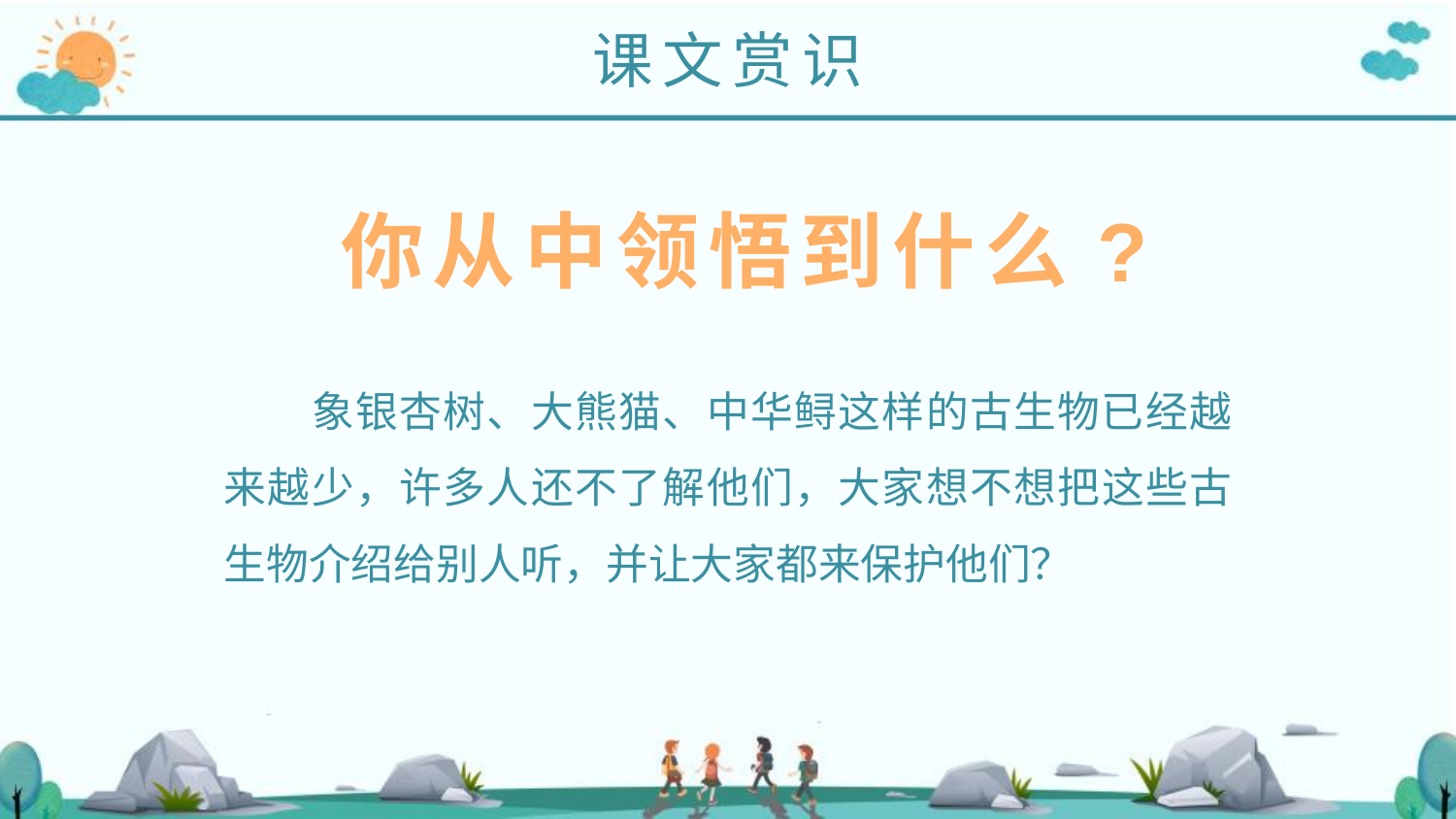

课文赏识

你从中领悟到什么?
　　象银杏树、大熊猫、中华鲟这样的古生物已经越来越少，许多人还不了解他们，大家想不想把这些古生物介绍给别人听，并让大家都来保护他们？